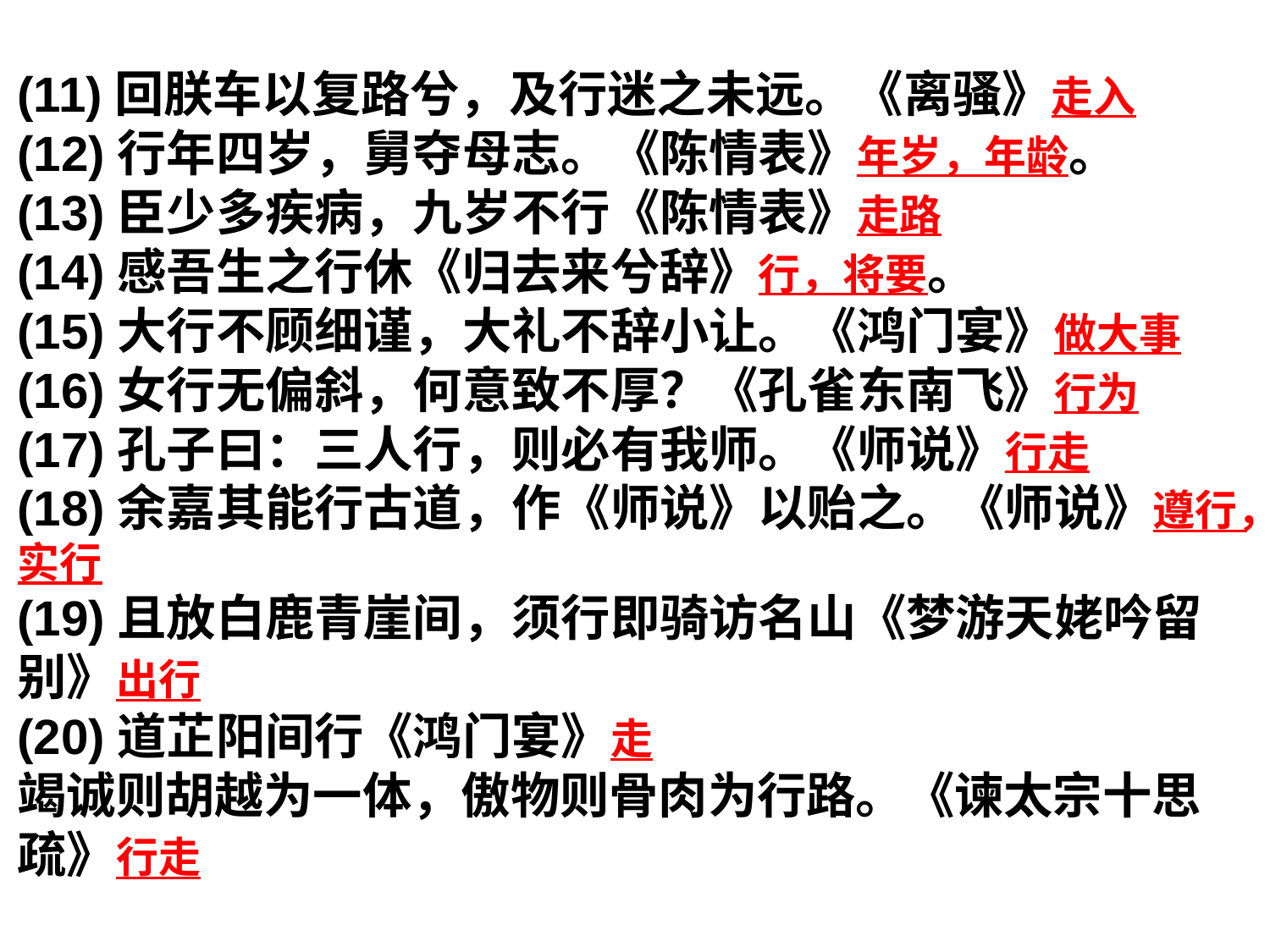

(11)回朕车以复路兮，及行迷之未远。《离骚》走入
(12)行年四岁，舅夺母志。《陈情表》年岁，年龄。
(13)臣少多疾病，九岁不行《陈情表》走路
(14)感吾生之行休《归去来兮辞》行，将要。
(15)大行不顾细谨，大礼不辞小让。《鸿门宴》做大事
(16)女行无偏斜，何意致不厚？《孔雀东南飞》行为
(17)孔子曰：三人行，则必有我师。《师说》行走
(18)余嘉其能行古道，作《师说》以贻之。《师说》遵行，实行
(19)且放白鹿青崖间，须行即骑访名山《梦游天姥吟留别》出行
(20)道芷阳间行《鸿门宴》走
竭诚则胡越为一体，傲物则骨肉为行路。《谏太宗十思疏》行走